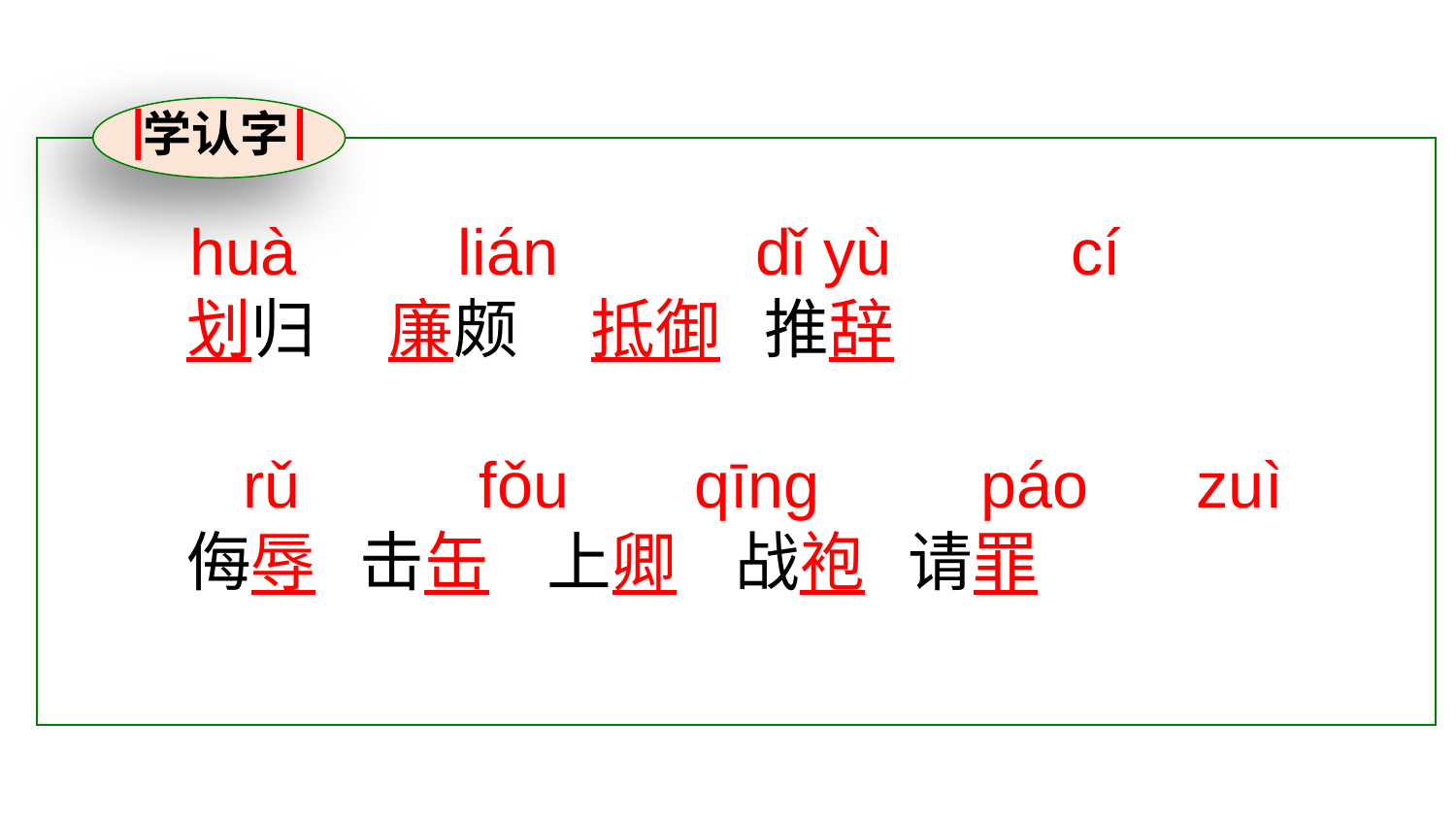

学认字

划归     廉颇     抵御   推辞

侮辱   击缶    上卿    战袍   请罪
huà         lián           dǐ yù          cí

   rǔ          fǒu       qīng         páo      zuì